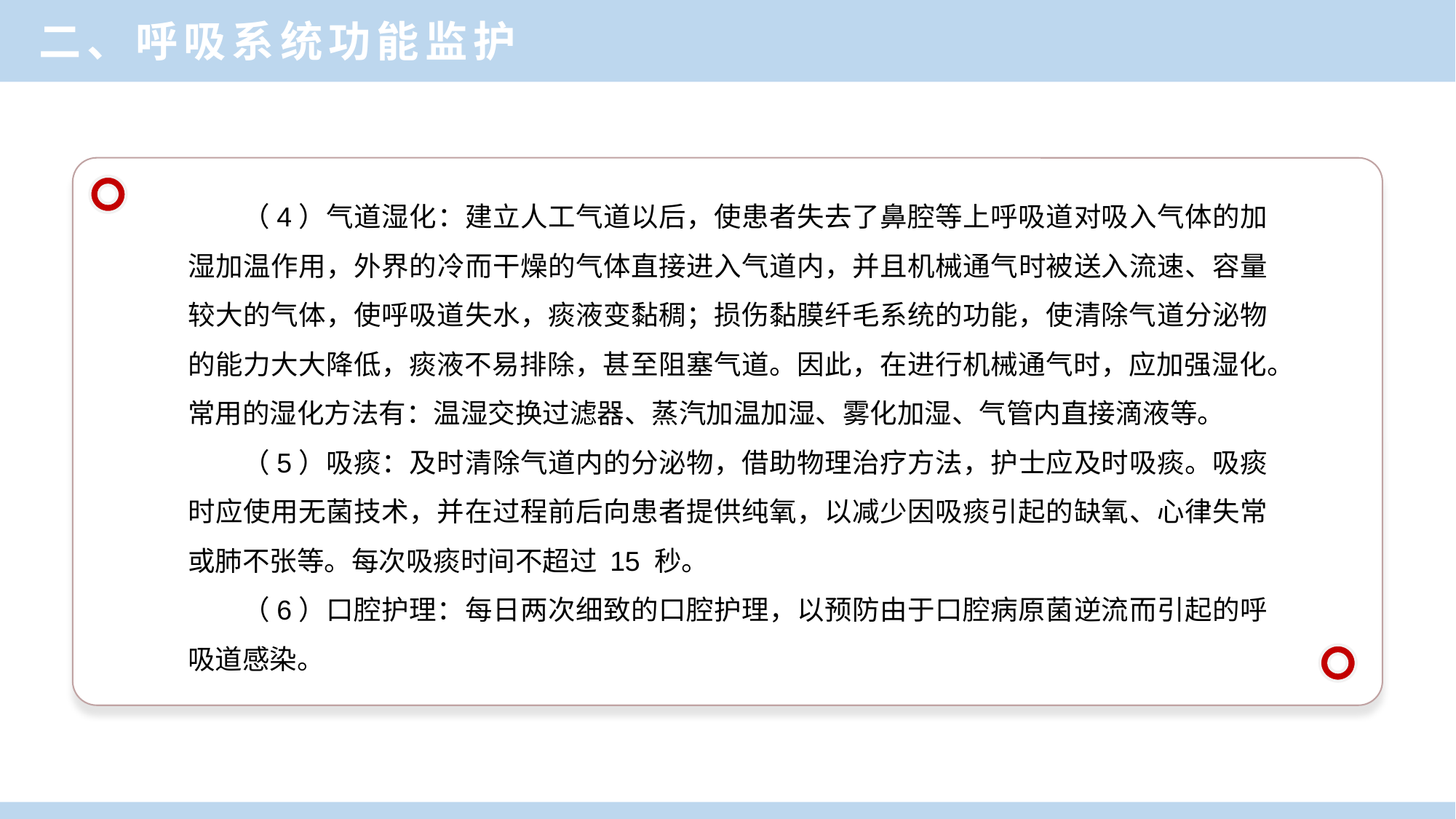

二、呼吸系统功能监护

（4）气道湿化：建立人工气道以后，使患者失去了鼻腔等上呼吸道对吸入气体的加湿加温作用，外界的冷而干燥的气体直接进入气道内，并且机械通气时被送入流速、容量较大的气体，使呼吸道失水，痰液变黏稠；损伤黏膜纤毛系统的功能，使清除气道分泌物的能力大大降低，痰液不易排除，甚至阻塞气道。因此，在进行机械通气时，应加强湿化。常用的湿化方法有：温湿交换过滤器、蒸汽加温加湿、雾化加湿、气管内直接滴液等。
（5）吸痰：及时清除气道内的分泌物，借助物理治疗方法，护士应及时吸痰。吸痰时应使用无菌技术，并在过程前后向患者提供纯氧，以减少因吸痰引起的缺氧、心律失常或肺不张等。每次吸痰时间不超过 15 秒。
（6）口腔护理：每日两次细致的口腔护理，以预防由于口腔病原菌逆流而引起的呼吸道感染。